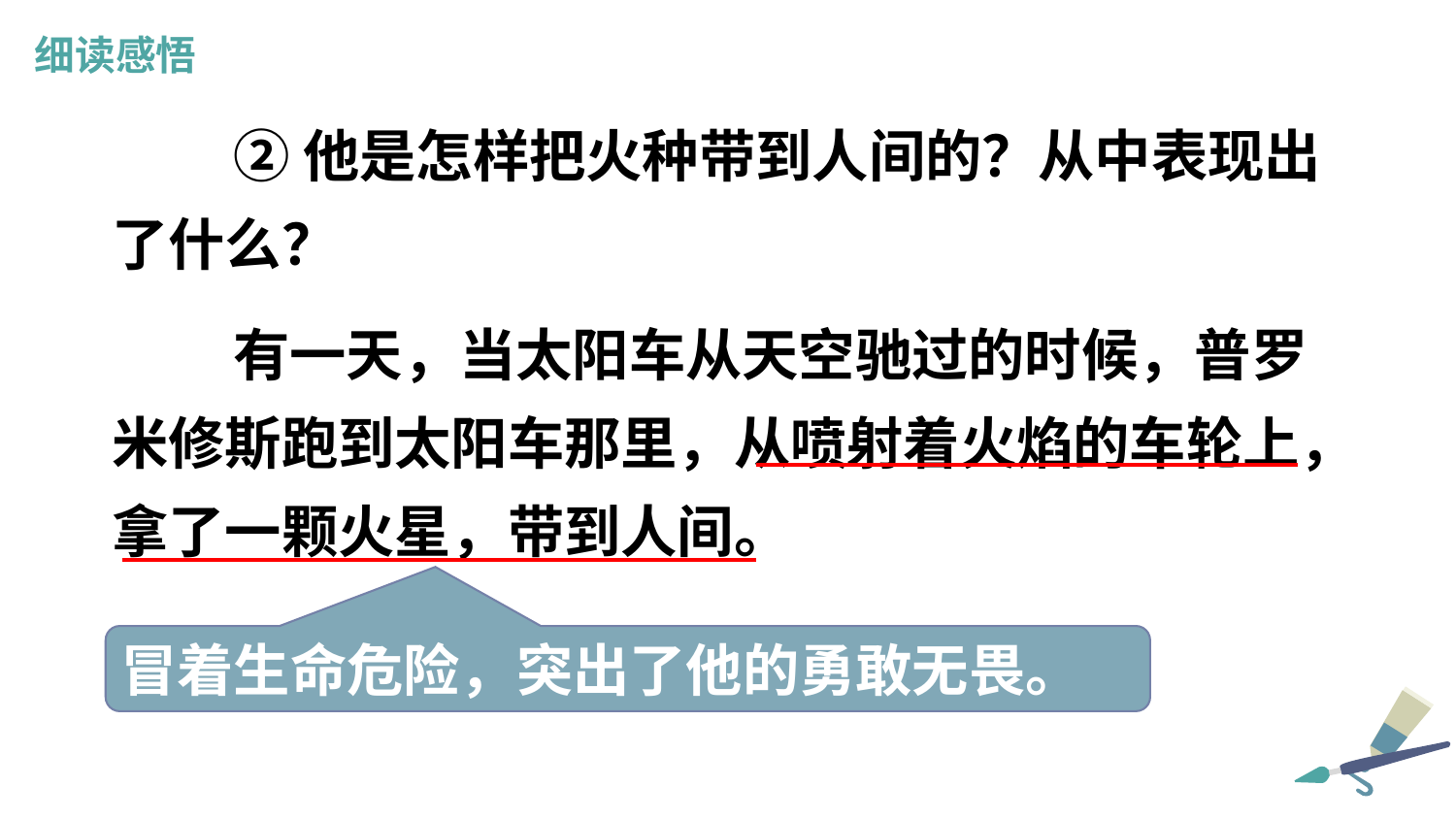

细读感悟
②他是怎样把火种带到人间的？从中表现出了什么？
有一天，当太阳车从天空驰过的时候，普罗米修斯跑到太阳车那里，从喷射着火焰的车轮上，拿了一颗火星，带到人间。
冒着生命危险，突出了他的勇敢无畏。